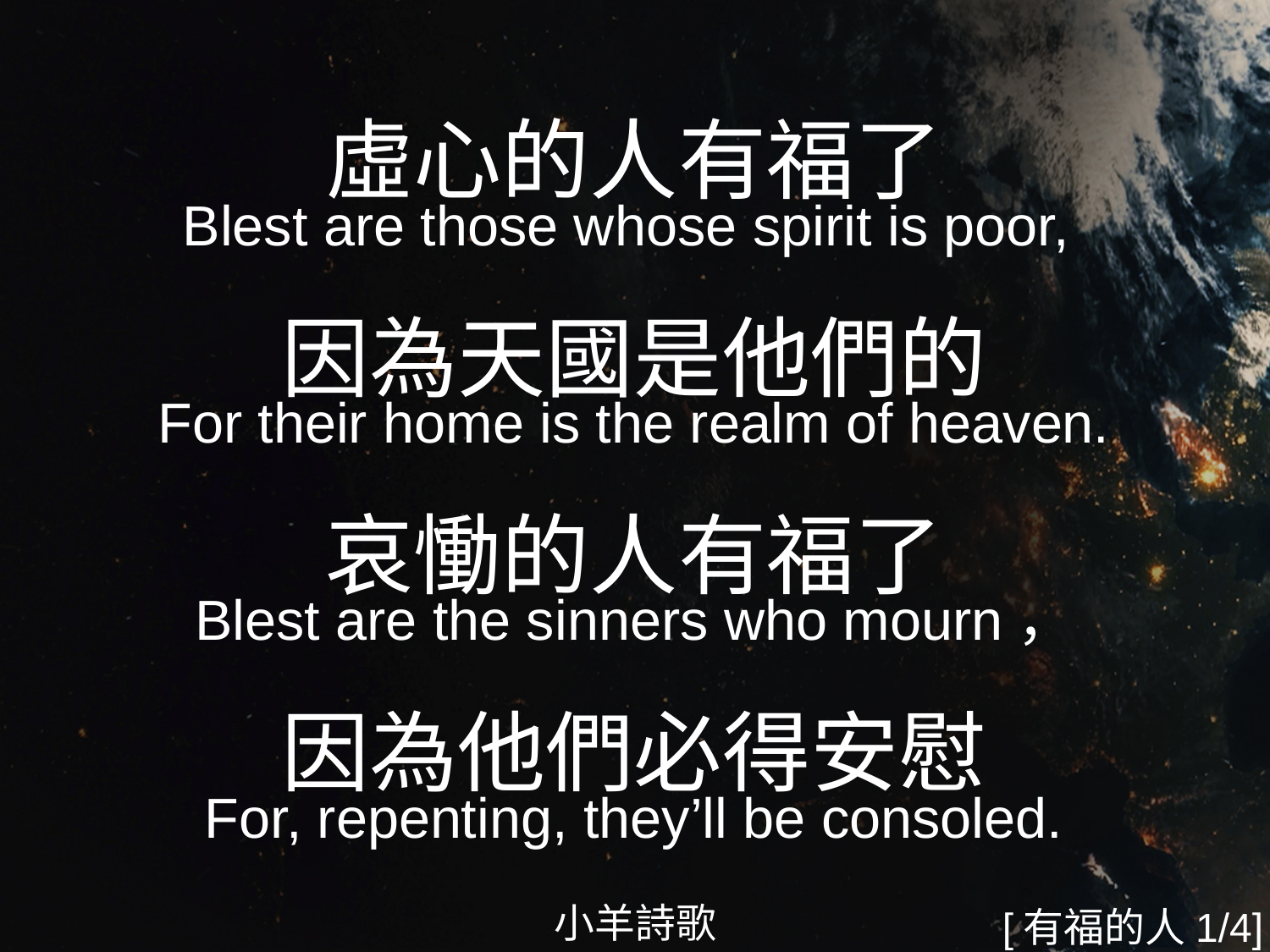

虛心的人有福了
Blest are those whose spirit is poor,

因為天國是他們的
For their home is the realm of heaven.

哀慟的人有福了
Blest are the sinners who mourn，

因為他們必得安慰
For, repenting, they’ll be consoled.

#

小羊詩歌
[有福的人1/4]